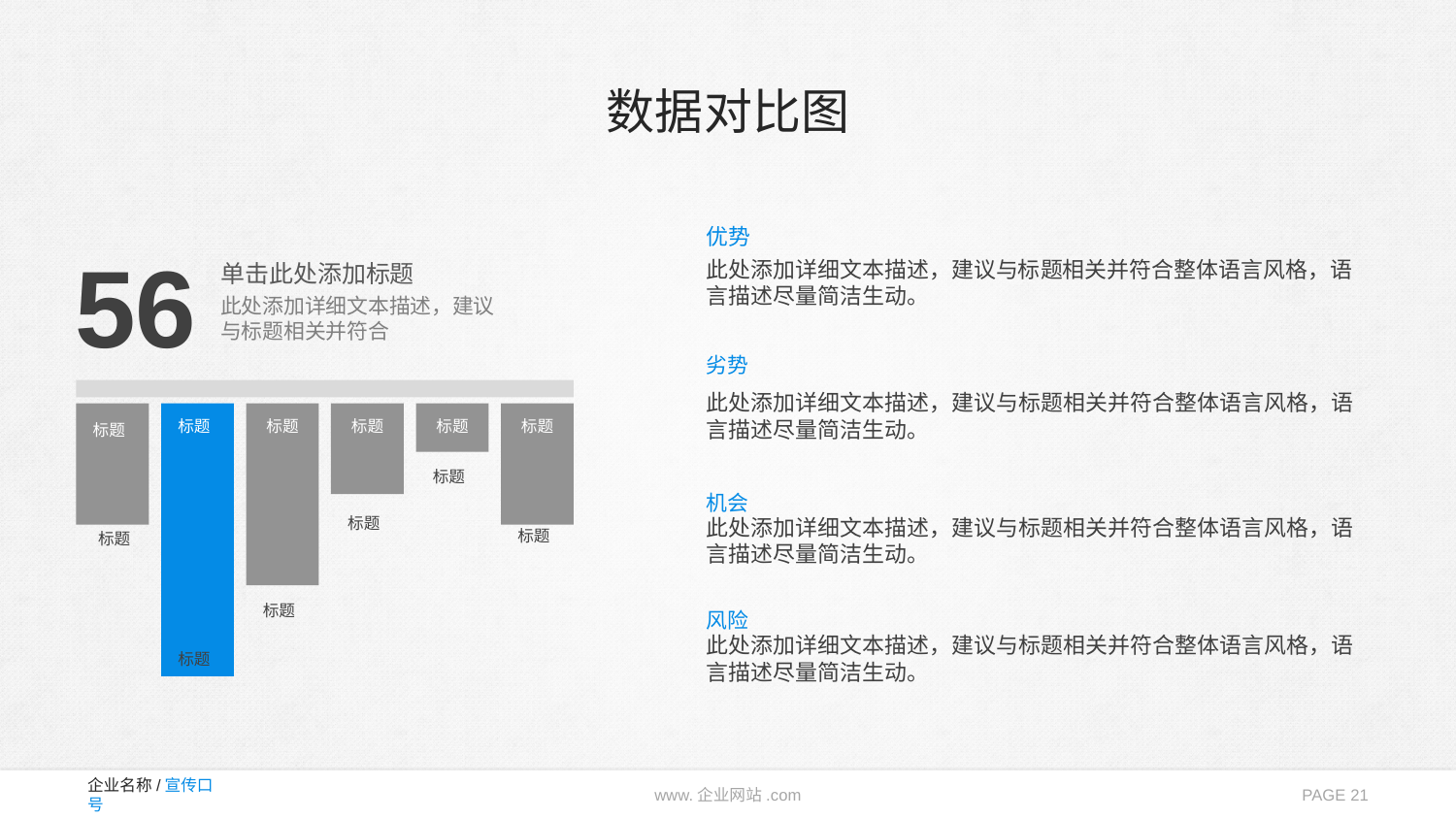

# 数据对比图
优势
56
此处添加详细文本描述，建议与标题相关并符合整体语言风格，语言描述尽量简洁生动。
单击此处添加标题
此处添加详细文本描述，建议与标题相关并符合
劣势

此处添加详细文本描述，建议与标题相关并符合整体语言风格，语言描述尽量简洁生动。

标题
标题
标题
标题
标题
标题
标题
机会
标题
此处添加详细文本描述，建议与标题相关并符合整体语言风格，语言描述尽量简洁生动。
标题
标题
标题
风险
此处添加详细文本描述，建议与标题相关并符合整体语言风格，语言描述尽量简洁生动。
标题
PAGE 21
www.企业网站.com